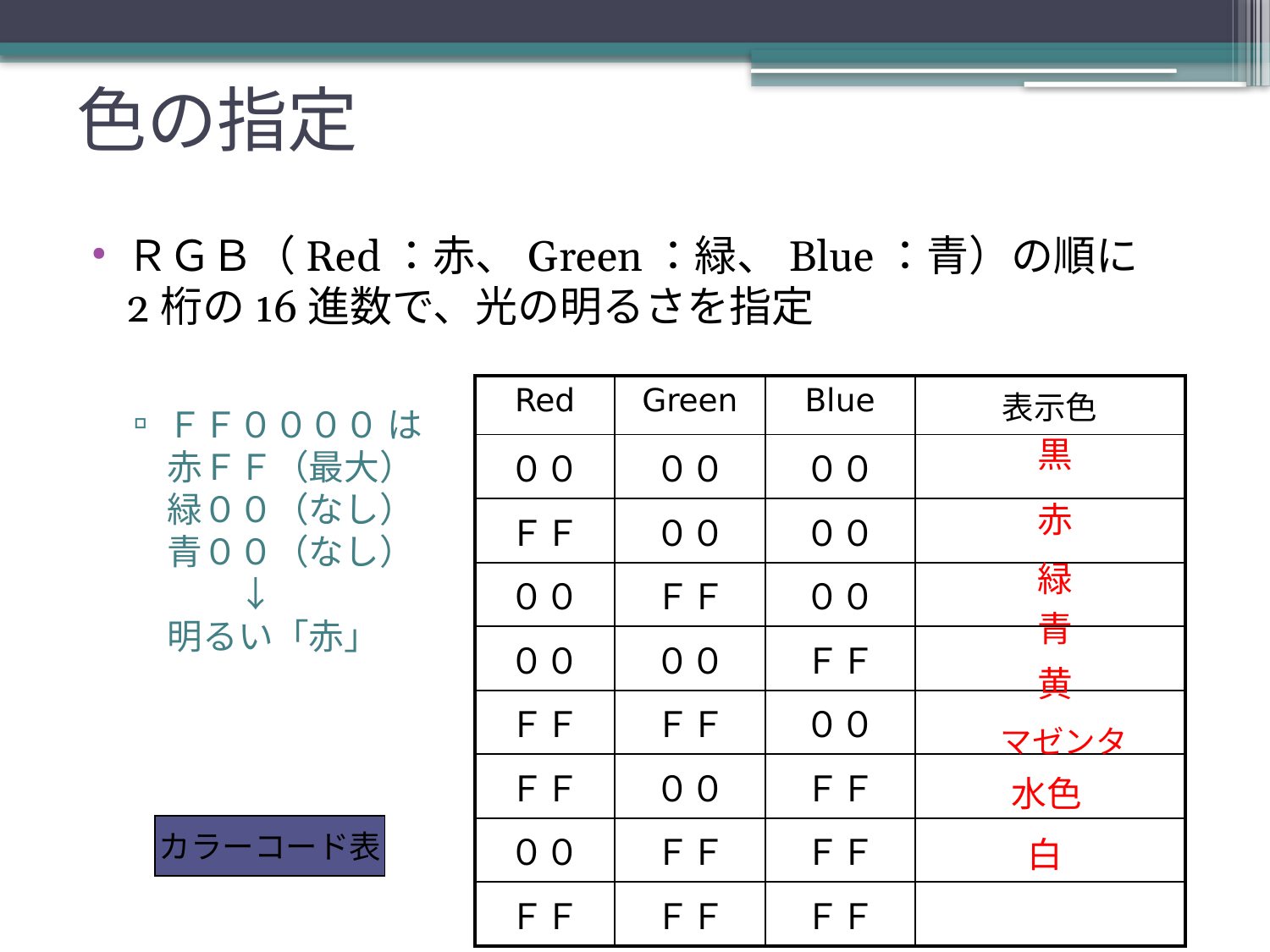

# 色の指定
ＲＧＢ（Red：赤、Green：緑、Blue：青）の順に
2桁の16進数で、光の明るさを指定

ＦＦ００００ は
赤ＦＦ（最大）
緑００（なし）
青００（なし）
　　↓
明るい「赤」
| Red | Green | Blue | 表示色 |
| --- | --- | --- | --- |
| ００ | ００ | ００ |  |
| ＦＦ | ００ | ００ |  |
| ００ | ＦＦ | ００ |  |
| ００ | ００ | ＦＦ |  |
| ＦＦ | ＦＦ | ００ |  |
| ＦＦ | ００ | ＦＦ |  |
| ００ | ＦＦ | ＦＦ |  |
| ＦＦ | ＦＦ | ＦＦ |  |
黒
赤
緑
青
黄
マゼンタ
水色
カラーコード表
白